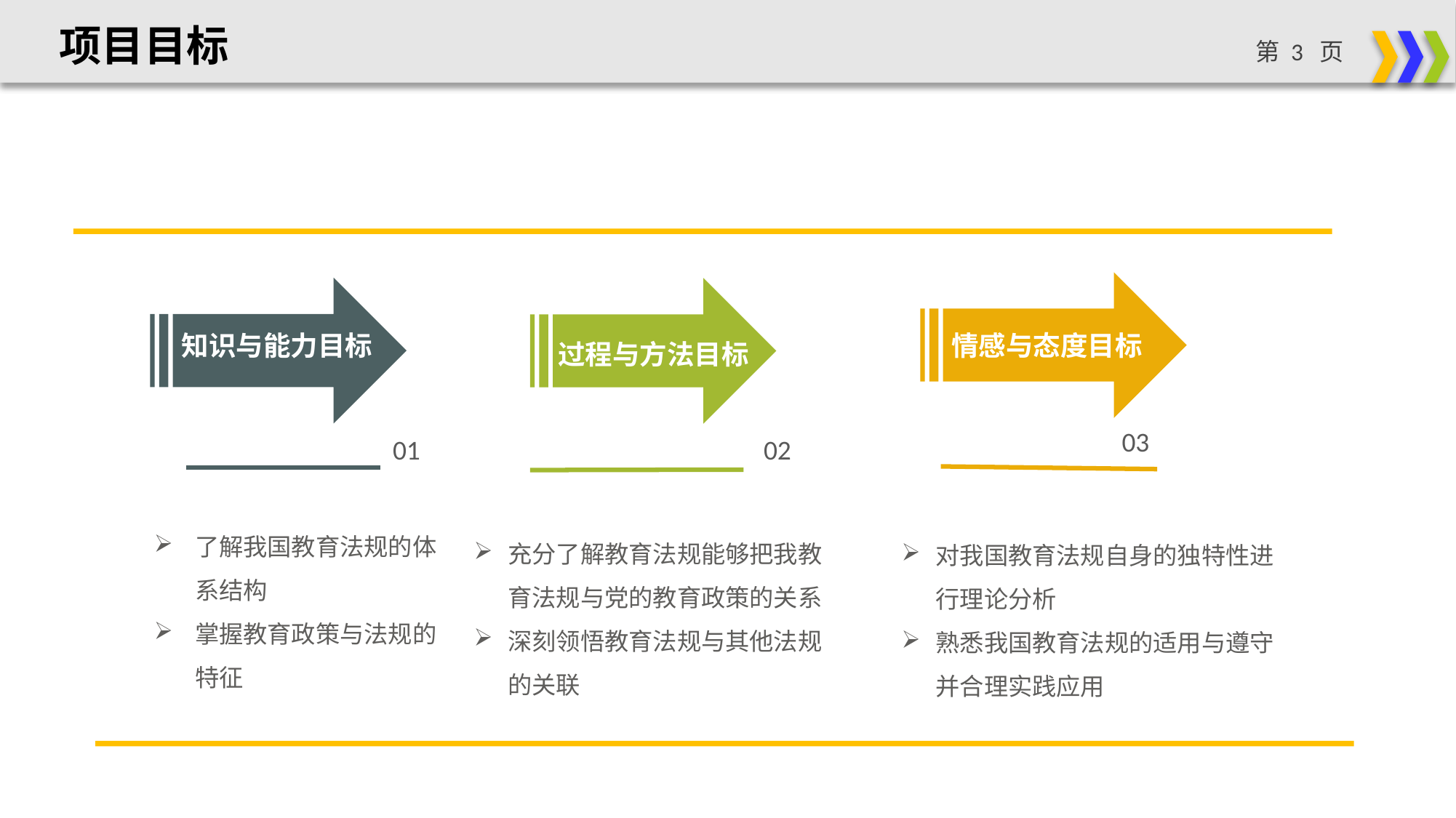

项目目标

知识与能力目标
情感与态度目标
过程与方法目标
03
01
02
了解我国教育法规的体系结构
掌握教育政策与法规的特征
充分了解教育法规能够把我教育法规与党的教育政策的关系
深刻领悟教育法规与其他法规的关联
对我国教育法规自身的独特性进行理论分析
熟悉我国教育法规的适用与遵守并合理实践应用